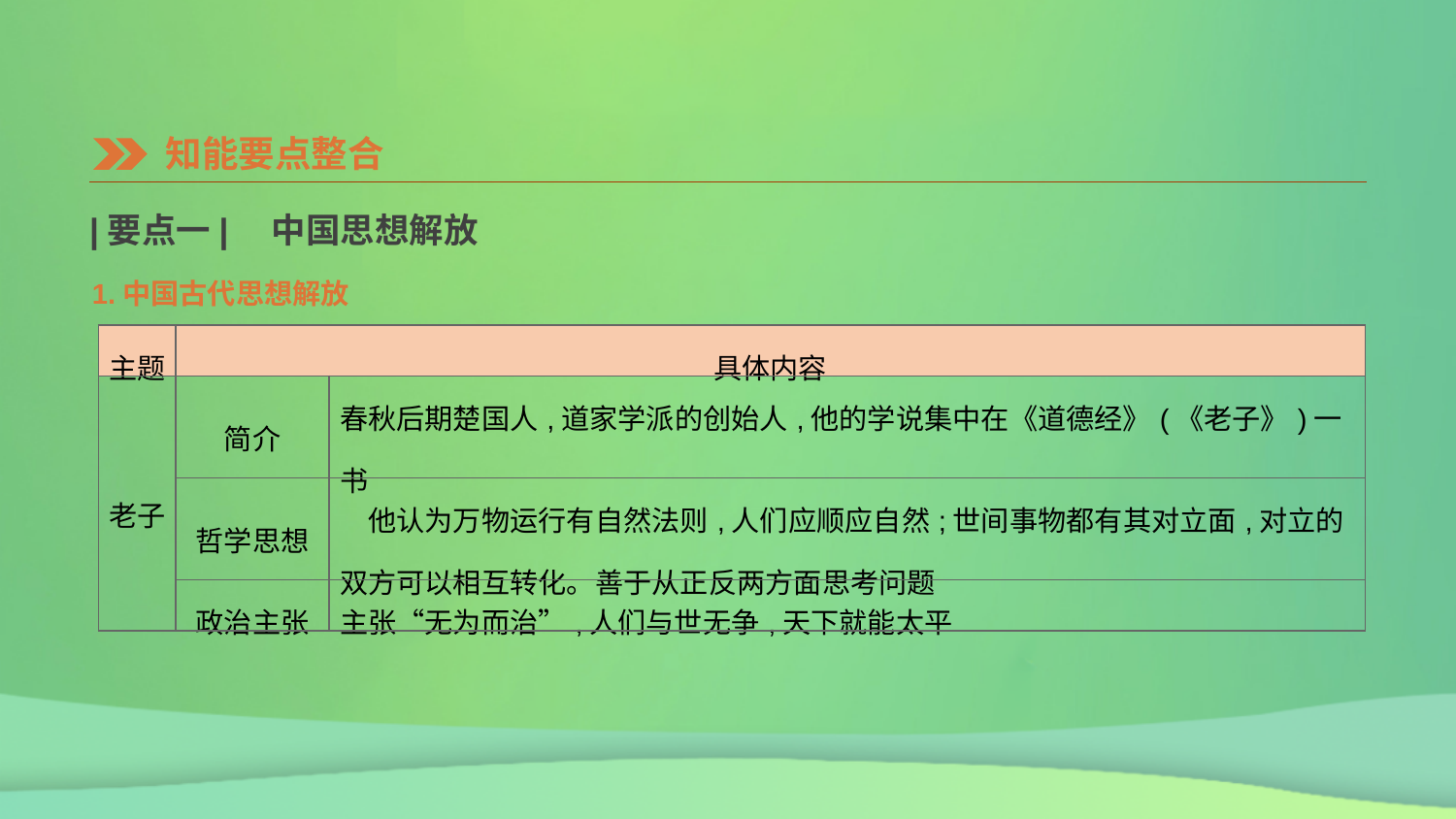

知能要点整合

|要点一|　中国思想解放
1.中国古代思想解放
| 主题 | 具体内容 |  |
| --- | --- | --- |
| 老子 | 简介 | 春秋后期楚国人,道家学派的创始人,他的学说集中在《道德经》(《老子》)一书 |
|  | 哲学思想 | 他认为万物运行有自然法则,人们应顺应自然;世间事物都有其对立面,对立的双方可以相互转化。善于从正反两方面思考问题 |
|  | 政治主张 | 主张“无为而治”,人们与世无争,天下就能太平 |